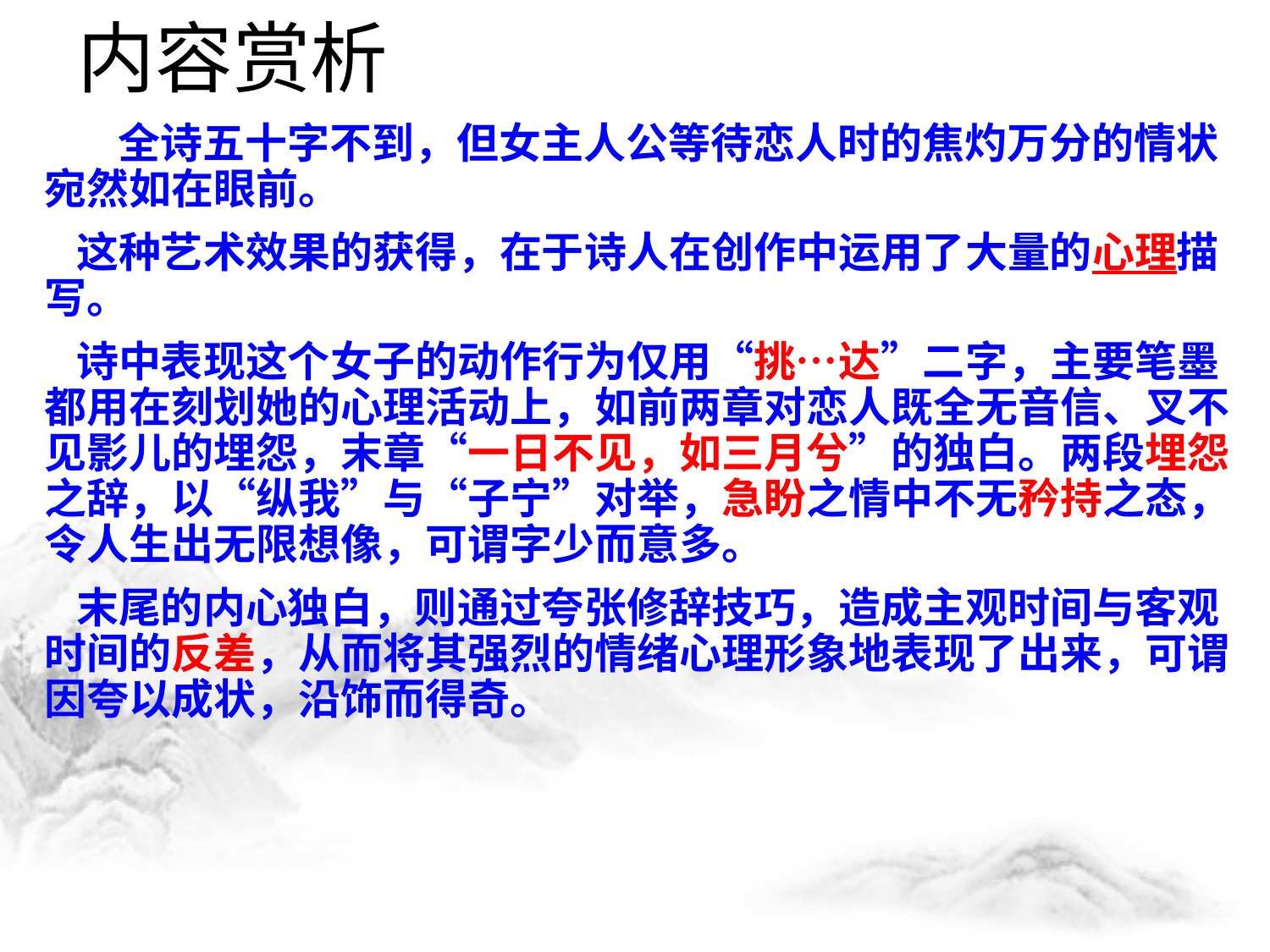

# 内容赏析
          全诗五十字不到，但女主人公等待恋人时的焦灼万分的情状宛然如在眼前。
这种艺术效果的获得，在于诗人在创作中运用了大量的心理描写。
诗中表现这个女子的动作行为仅用“挑…达”二字，主要笔墨都用在刻划她的心理活动上，如前两章对恋人既全无音信、叉不见影儿的埋怨，末章“一日不见，如三月兮”的独白。两段埋怨之辞，以“纵我”与“子宁”对举，急盼之情中不无矜持之态，令人生出无限想像，可谓字少而意多。
末尾的内心独白，则通过夸张修辞技巧，造成主观时间与客观时间的反差，从而将其强烈的情绪心理形象地表现了出来，可谓因夸以成状，沿饰而得奇。